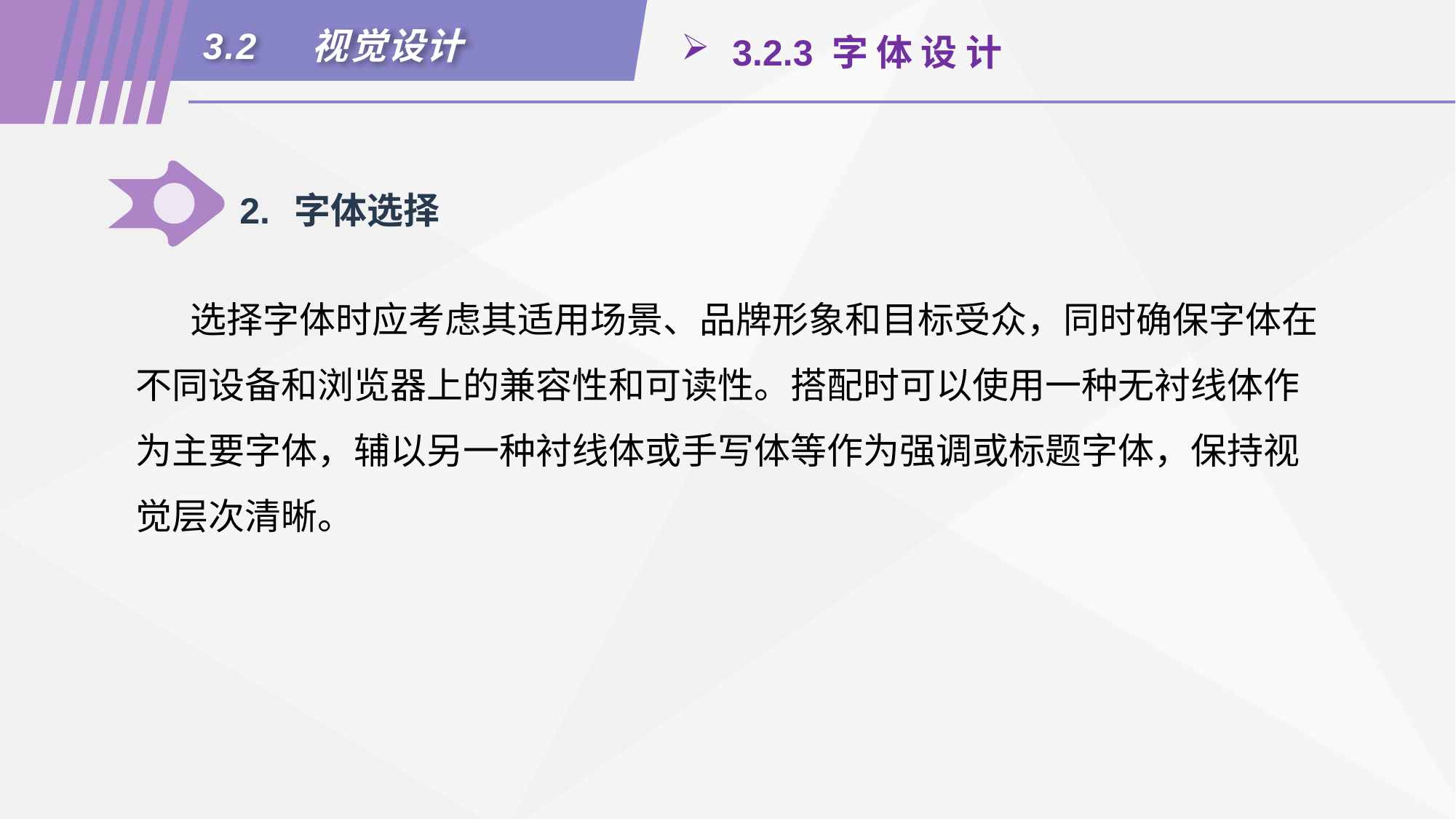

3.2	视觉设计
 3.2.3 字 体 设 计

2.	字体选择
选择字体时应考虑其适用场景、品牌形象和目标受众，同时确保字体在不同设备和浏览器上的兼容性和可读性。搭配时可以使用一种无衬线体作为主要字体，辅以另一种衬线体或手写体等作为强调或标题字体，保持视觉层次清晰。